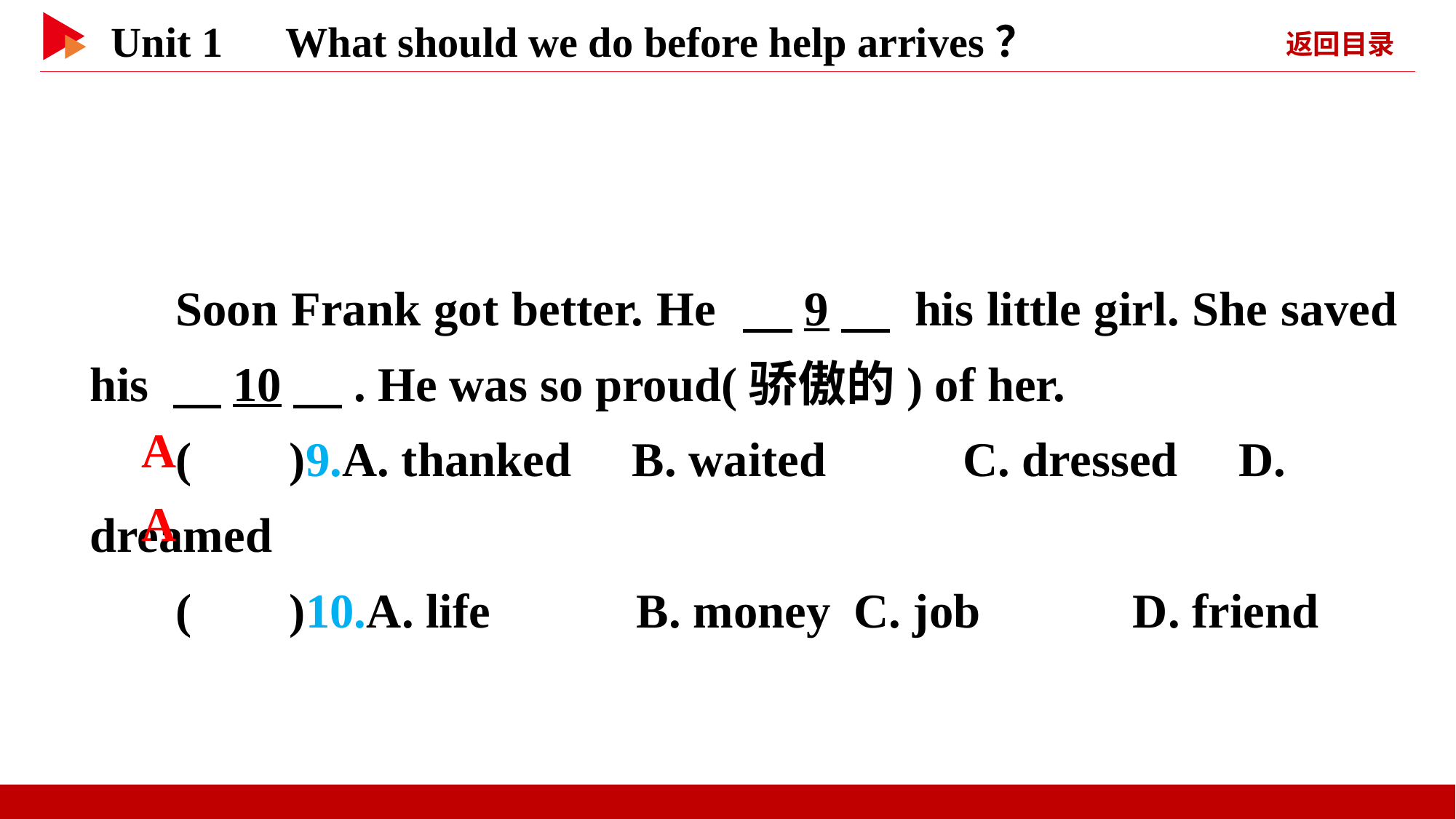

Soon Frank got better. He 　9　 his little girl. She saved his 　10　. He was so proud(骄傲的) of her.
(        )9.A. thanked     B. waited		C. dressed     D. dreamed
(        )10.A. life            B. money	C. job    	     D. friend
   A
   A